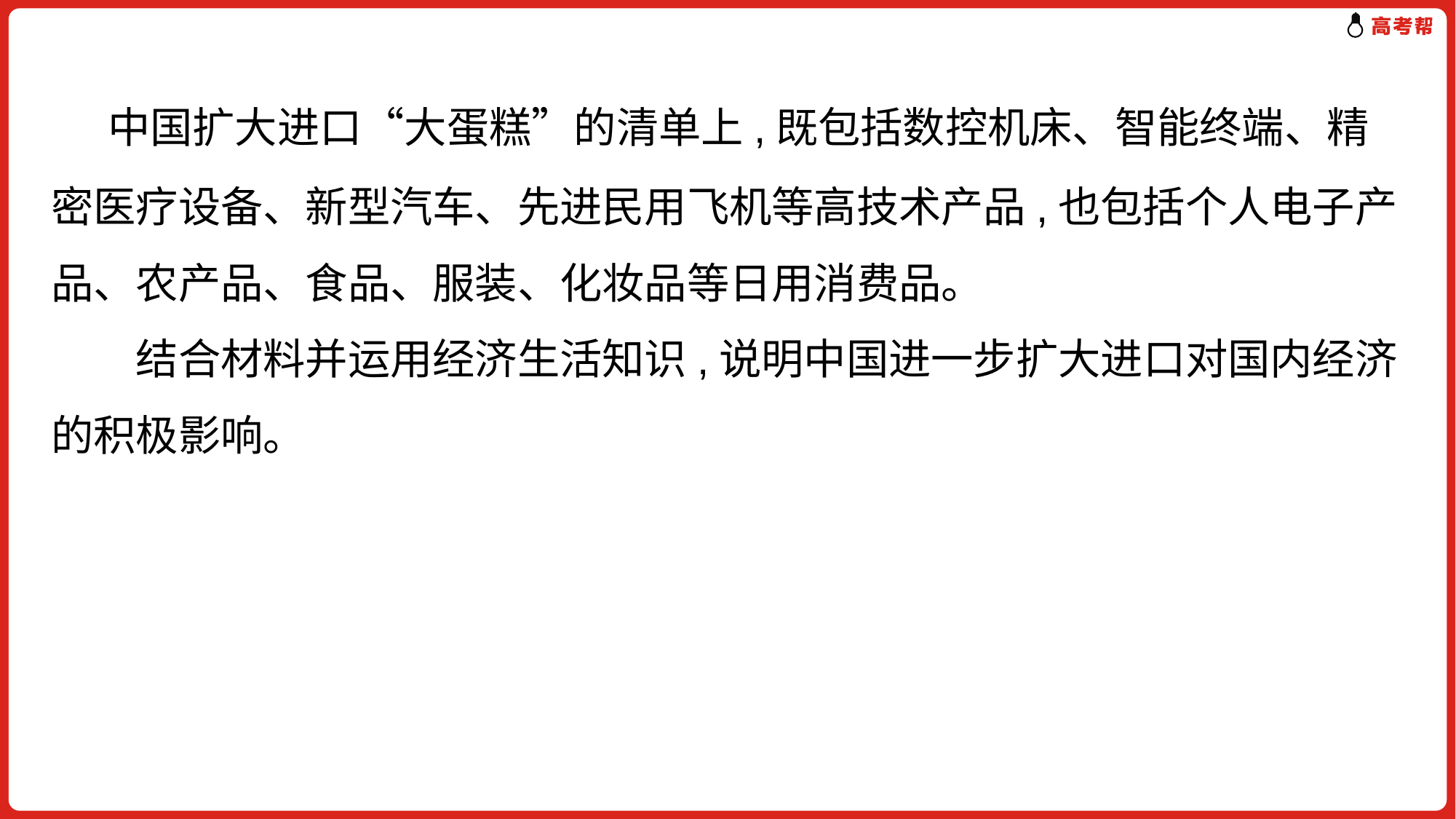

# 中国扩大进口“大蛋糕”的清单上,既包括数控机床、智能终端、精密医疗设备、新型汽车、先进民用飞机等高技术产品,也包括个人电子产品、农产品、食品、服装、化妆品等日用消费品。 　　结合材料并运用经济生活知识,说明中国进一步扩大进口对国内经济的积极影响。